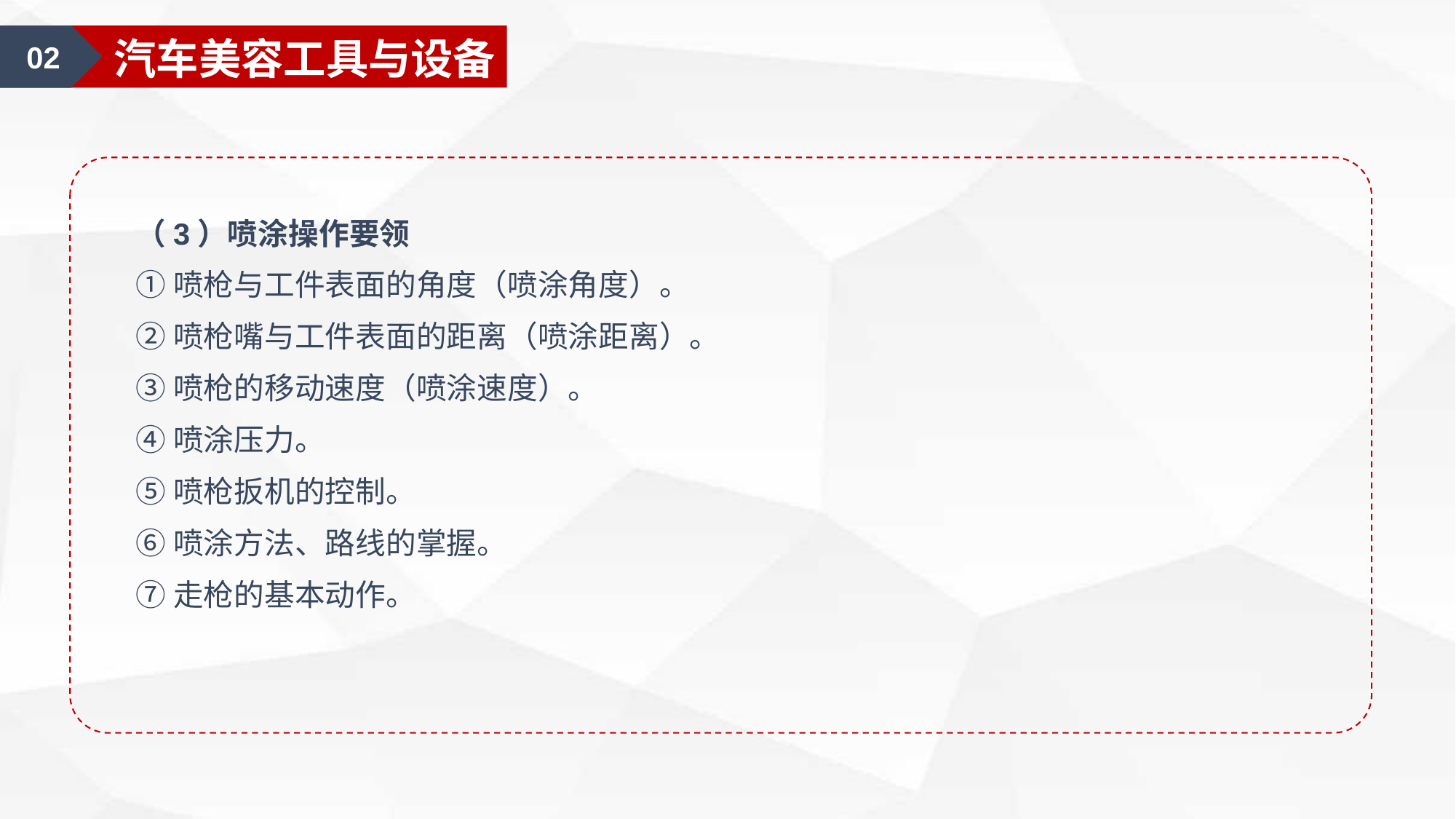

01
汽车美容认知

02
汽车美容工具与设备

（3）喷涂操作要领
①喷枪与工件表面的角度（喷涂角度）。
②喷枪嘴与工件表面的距离（喷涂距离）。
③喷枪的移动速度（喷涂速度）。
④喷涂压力。
⑤喷枪扳机的控制。
⑥喷涂方法、路线的掌握。
⑦走枪的基本动作。